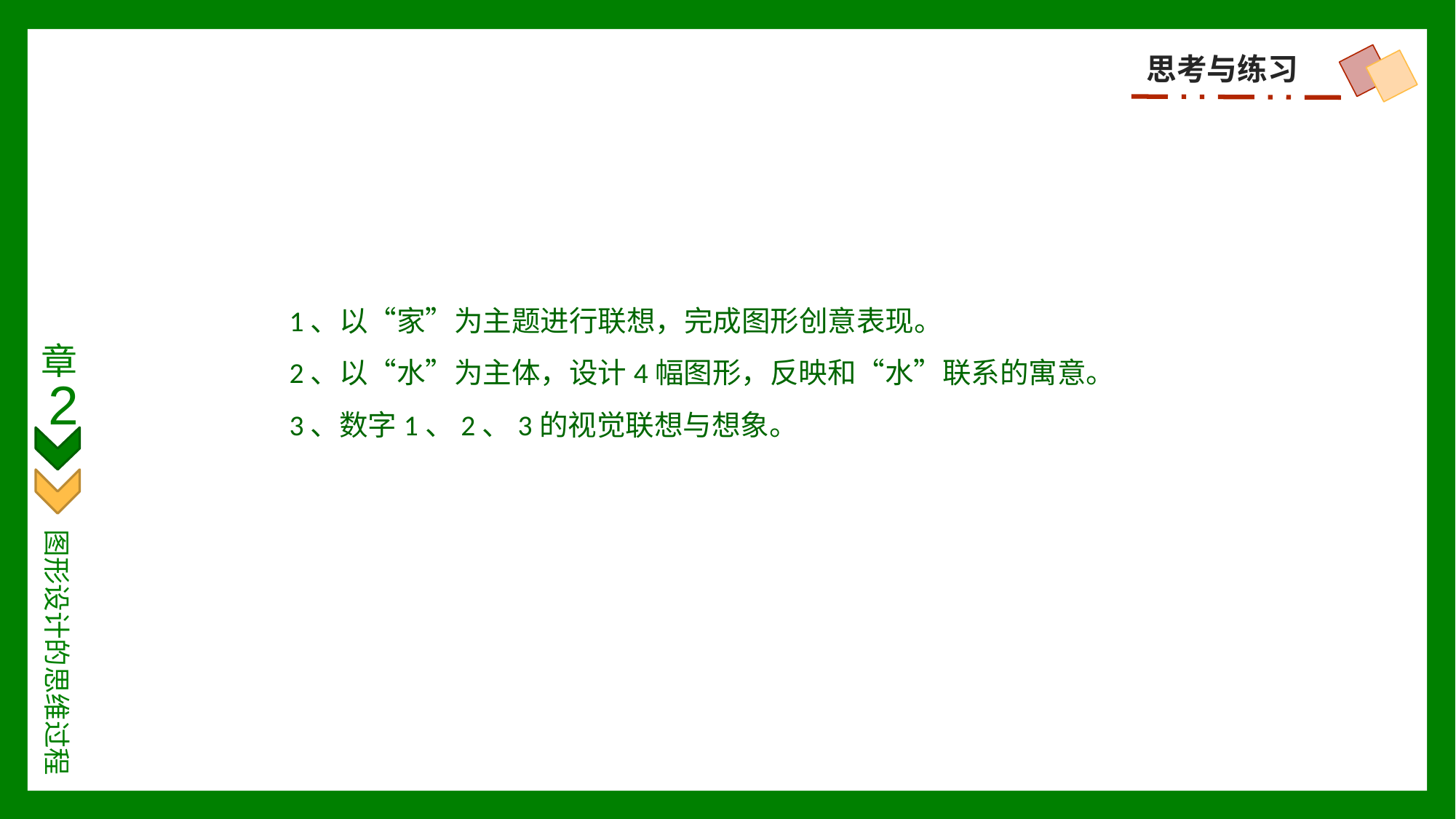

思考与练习

1、以“家”为主题进行联想，完成图形创意表现。
2、以“水”为主体，设计4幅图形，反映和“水”联系的寓意。
3、数字1、2、3的视觉联想与想象。
章
2

图形设计的思维过程